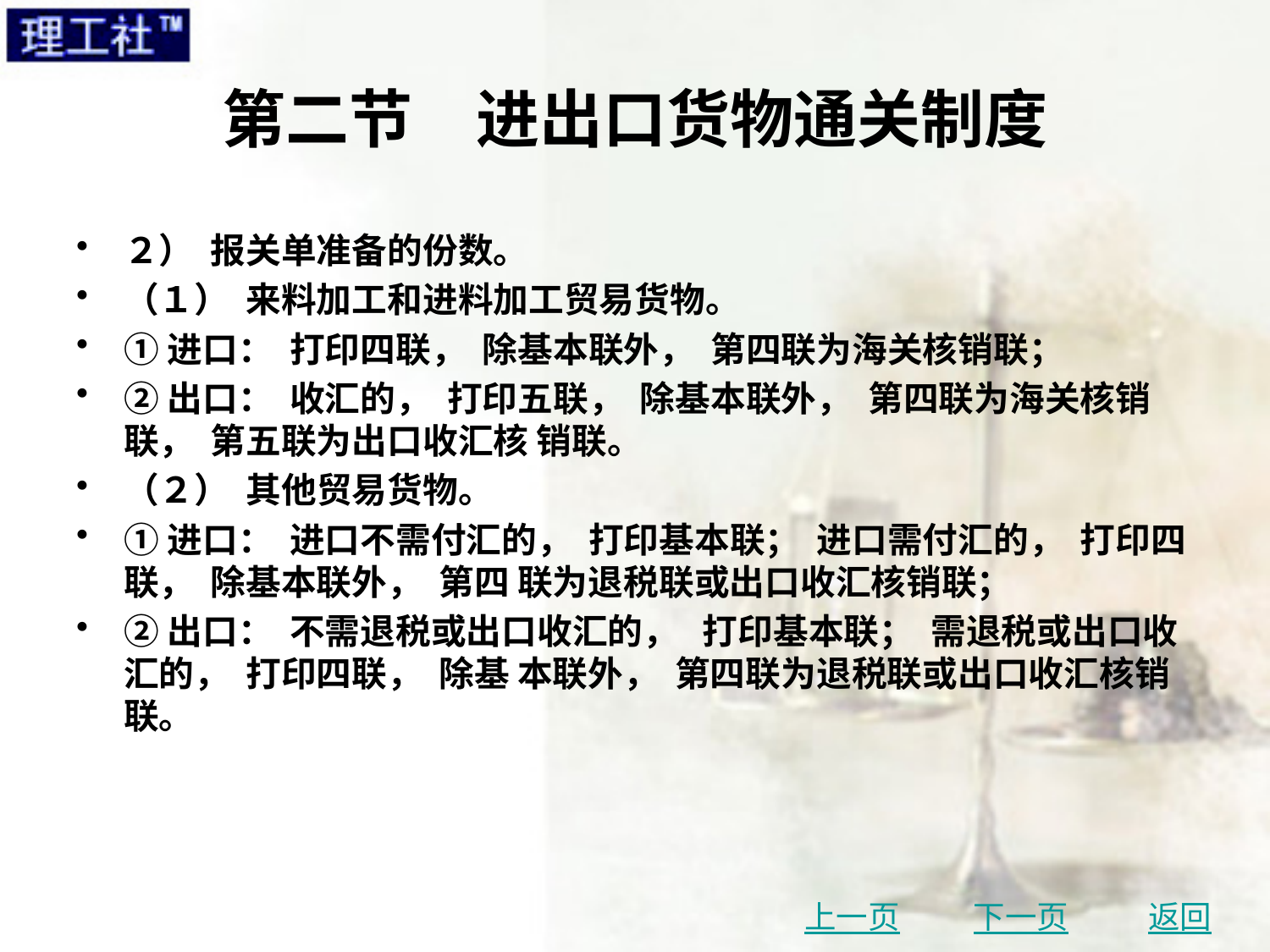

# 第二节　进出口货物通关制度
２）  报关单准备的份数。
（１）  来料加工和进料加工贸易货物。
①进口：  打印四联，  除基本联外，  第四联为海关核销联；
②出口：  收汇的，  打印五联，  除基本联外，  第四联为海关核销联，  第五联为出口收汇核 销联。
（２）  其他贸易货物。
①进口：  进口不需付汇的，  打印基本联；  进口需付汇的，  打印四联，  除基本联外，  第四 联为退税联或出口收汇核销联；
②出口：  不需退税或出口收汇的，   打印基本联；  需退税或出口收汇的，  打印四联，  除基 本联外，  第四联为退税联或出口收汇核销联。

上一页
下一页
返回